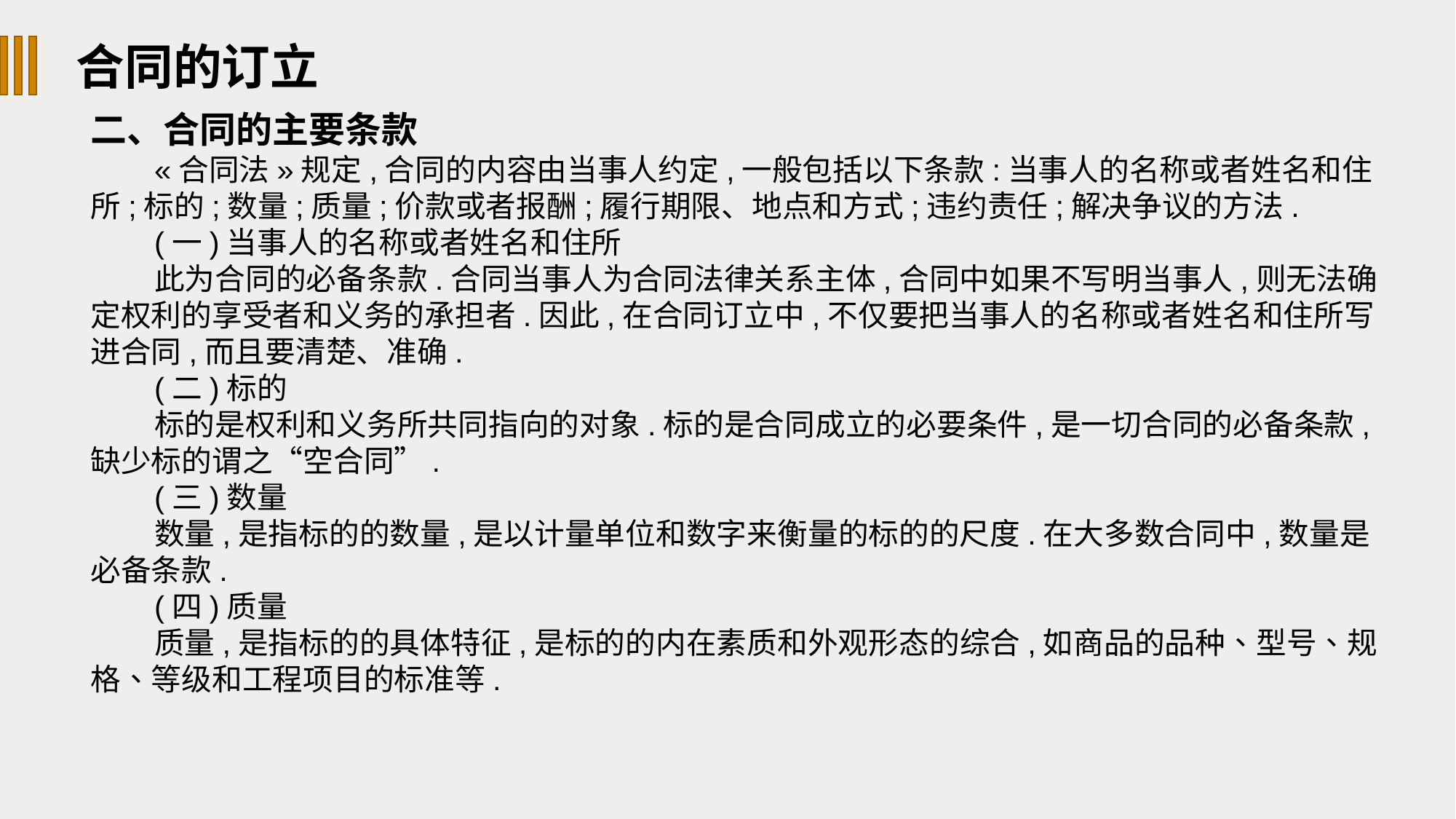

合同的订立

二、合同的主要条款
«合同法»规定,合同的内容由当事人约定,一般包括以下条款:当事人的名称或者姓名和住所;标的;数量;质量;价款或者报酬;履行期限、地点和方式;违约责任;解决争议的方法.
(一)当事人的名称或者姓名和住所
此为合同的必备条款.合同当事人为合同法律关系主体,合同中如果不写明当事人,则无法确定权利的享受者和义务的承担者.因此,在合同订立中,不仅要把当事人的名称或者姓名和住所写进合同,而且要清楚、准确.
(二)标的
标的是权利和义务所共同指向的对象.标的是合同成立的必要条件,是一切合同的必备条款,缺少标的谓之“空合同”.
(三)数量
数量,是指标的的数量,是以计量单位和数字来衡量的标的的尺度.在大多数合同中,数量是必备条款.
(四)质量
质量,是指标的的具体特征,是标的的内在素质和外观形态的综合,如商品的品种、型号、规格、等级和工程项目的标准等.